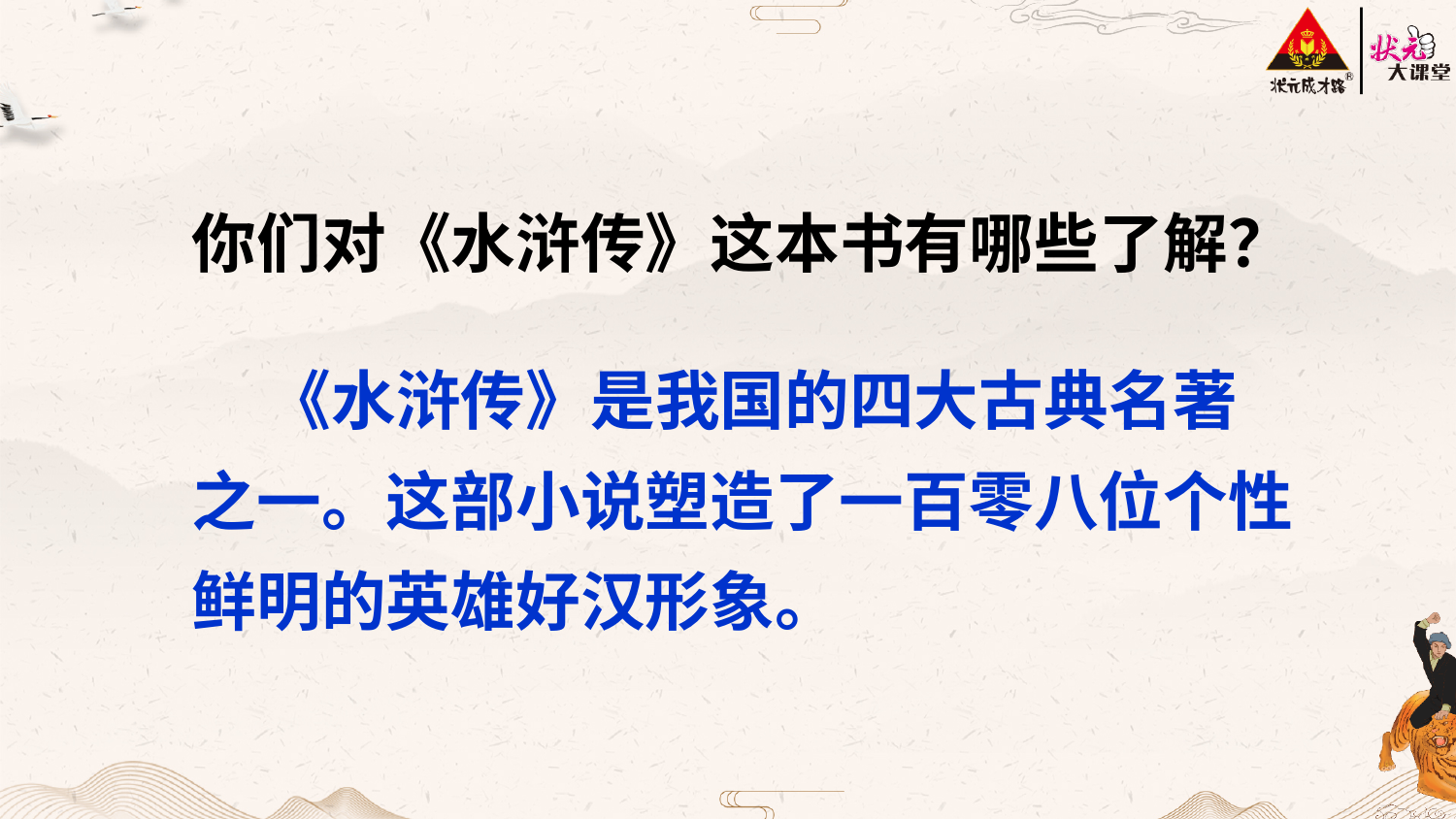

你们对《水浒传》这本书有哪些了解？
    《水浒传》是我国的四大古典名著之一。这部小说塑造了一百零八位个性鲜明的英雄好汉形象。